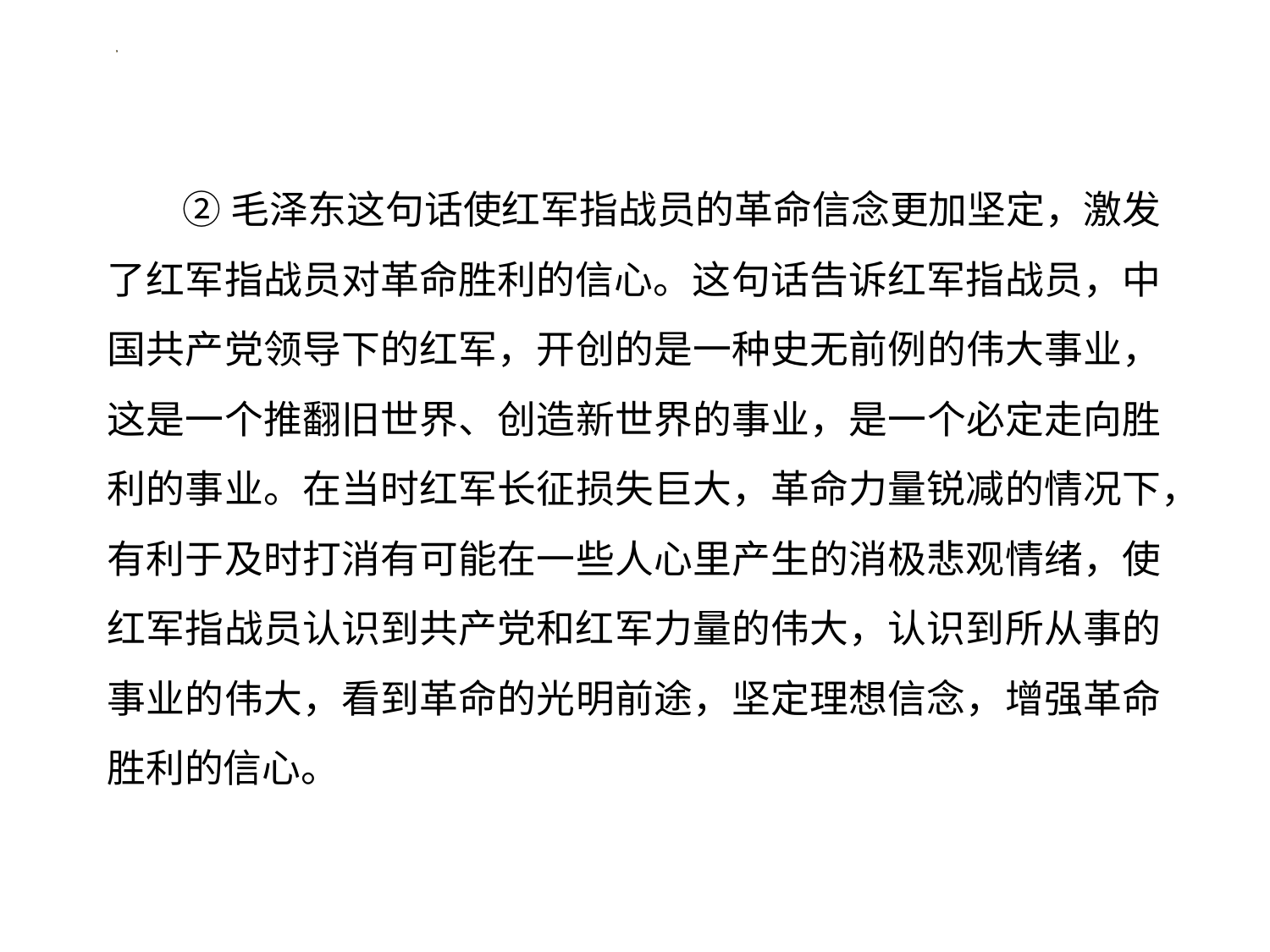

②毛泽东这句话使红军指战员的革命信念更加坚定，激发了红军指战员对革命胜利的信心。这句话告诉红军指战员，中国共产党领导下的红军，开创的是一种史无前例的伟大事业，这是一个推翻旧世界、创造新世界的事业，是一个必定走向胜利的事业。在当时红军长征损失巨大，革命力量锐减的情况下，有利于及时打消有可能在一些人心里产生的消极悲观情绪，使红军指战员认识到共产党和红军力量的伟大，认识到所从事的事业的伟大，看到革命的光明前途，坚定理想信念，增强革命胜利的信心。